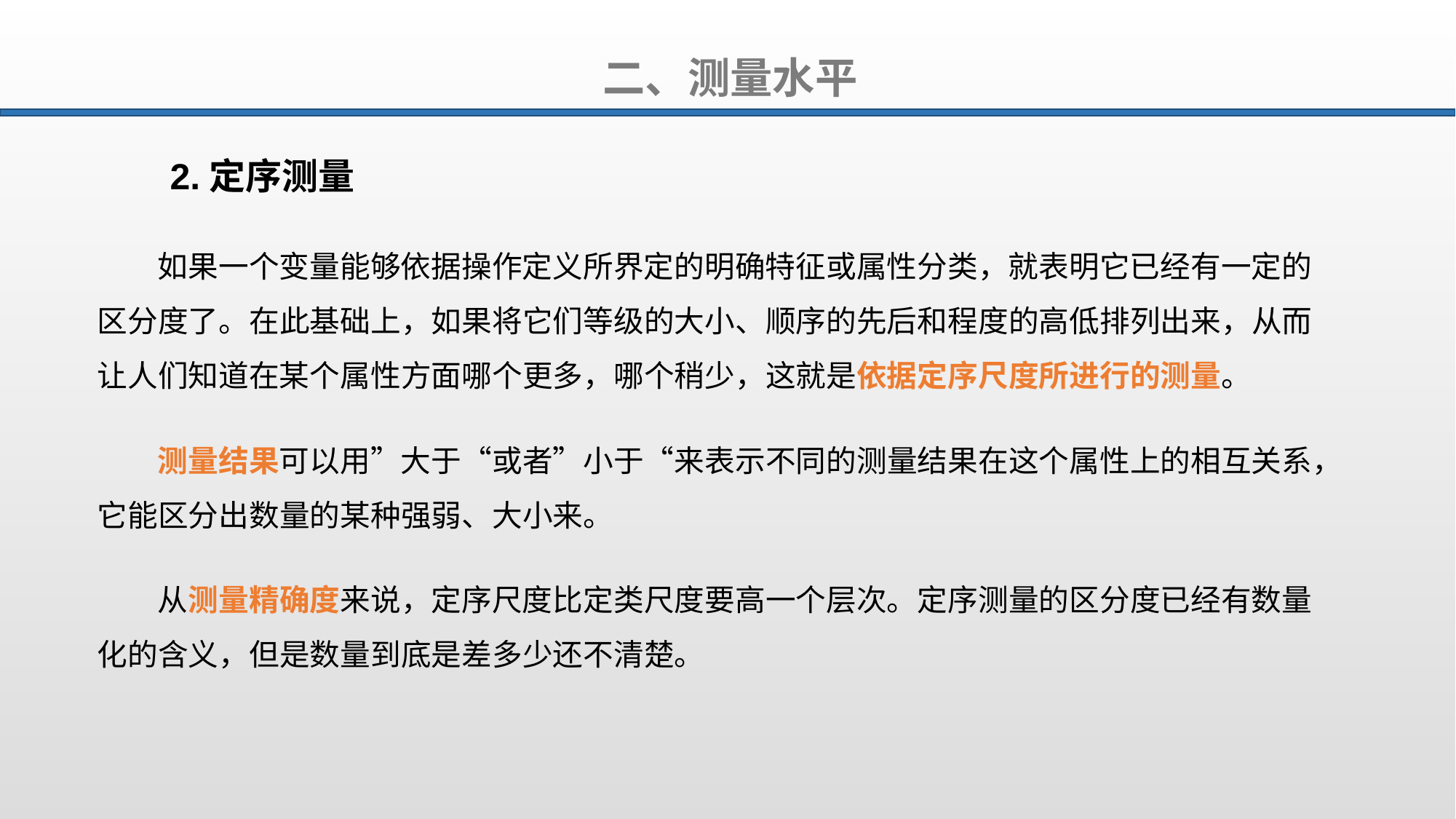

二、测量水平

2.定序测量
如果一个变量能够依据操作定义所界定的明确特征或属性分类，就表明它已经有一定的区分度了。在此基础上，如果将它们等级的大小、顺序的先后和程度的高低排列出来，从而让人们知道在某个属性方面哪个更多，哪个稍少，这就是依据定序尺度所进行的测量。
测量结果可以用”大于“或者”小于“来表示不同的测量结果在这个属性上的相互关系，它能区分出数量的某种强弱、大小来。
从测量精确度来说，定序尺度比定类尺度要高一个层次。定序测量的区分度已经有数量化的含义，但是数量到底是差多少还不清楚。